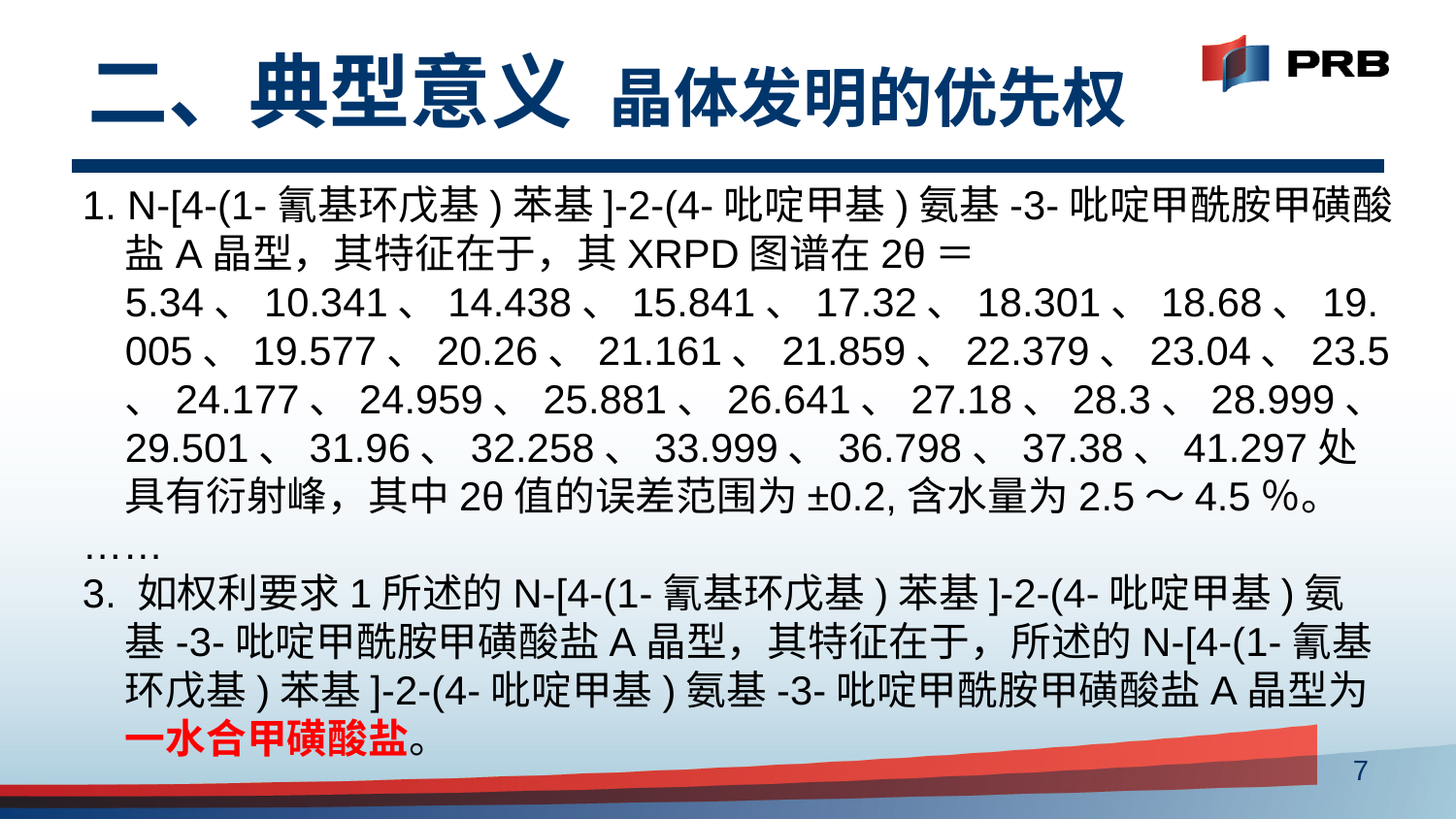

# 二、典型意义  晶体发明的优先权
1. N-[4-(1-氰基环戊基)苯基]-2-(4-吡啶甲基)氨基-3-吡啶甲酰胺甲磺酸盐A晶型，其特征在于，其XRPD图谱在2θ＝5.34、10.341、14.438、15.841、17.32、18.301、18.68、19.005、19.577、20.26、21.161、21.859、22.379、23.04、23.5、24.177、24.959、25.881、26.641、27.18、28.3、28.999、29.501、31.96、32.258、33.999、36.798、37.38、41.297处具有衍射峰，其中2θ值的误差范围为±0.2,含水量为2.5～4.5％。
……
3. 如权利要求1所述的N-[4-(1-氰基环戊基)苯基]-2-(4-吡啶甲基)氨基-3-吡啶甲酰胺甲磺酸盐A晶型，其特征在于，所述的N-[4-(1-氰基环戊基)苯基]-2-(4-吡啶甲基)氨基-3-吡啶甲酰胺甲磺酸盐A晶型为一水合甲磺酸盐。

7